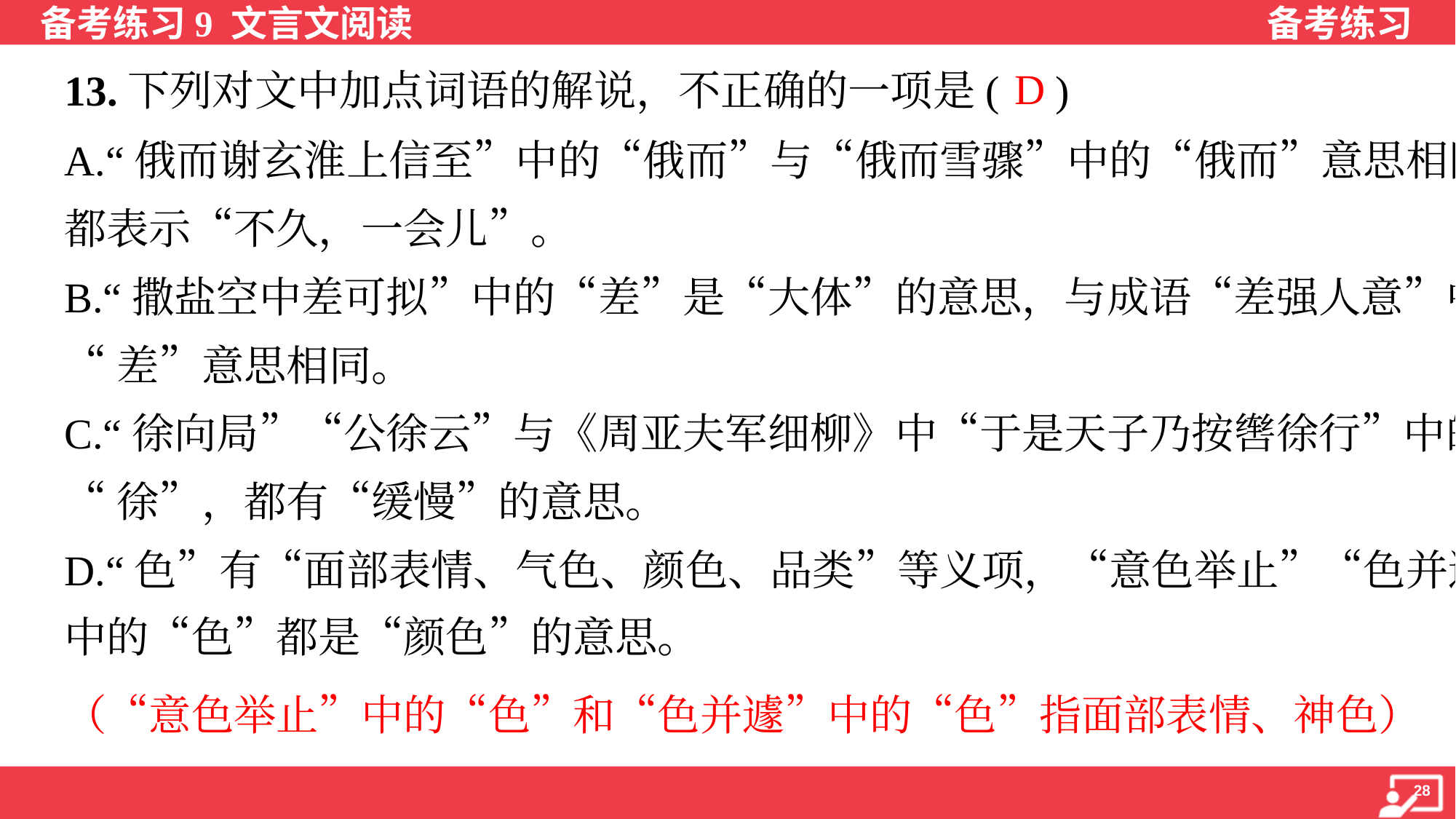

D
13.下列对文中加点词语的解说，不正确的一项是(     )
A.“俄而谢玄淮上信至”中的“俄而”与“俄而雪骤”中的“俄而”意思相同，
都表示“不久，一会儿”。
B.“撒盐空中差可拟”中的“差”是“大体”的意思，与成语“差强人意”中的
“差”意思相同。
C.“徐向局”“公徐云”与《周亚夫军细柳》中“于是天子乃按辔徐行”中的
“徐”，都有“缓慢”的意思。
D.“色”有“面部表情、气色、颜色、品类”等义项，“意色举止”“色并遽”
中的“色”都是“颜色”的意思。
（“意色举止”中的“色”和“色并遽”中的“色”指面部表情、神色）